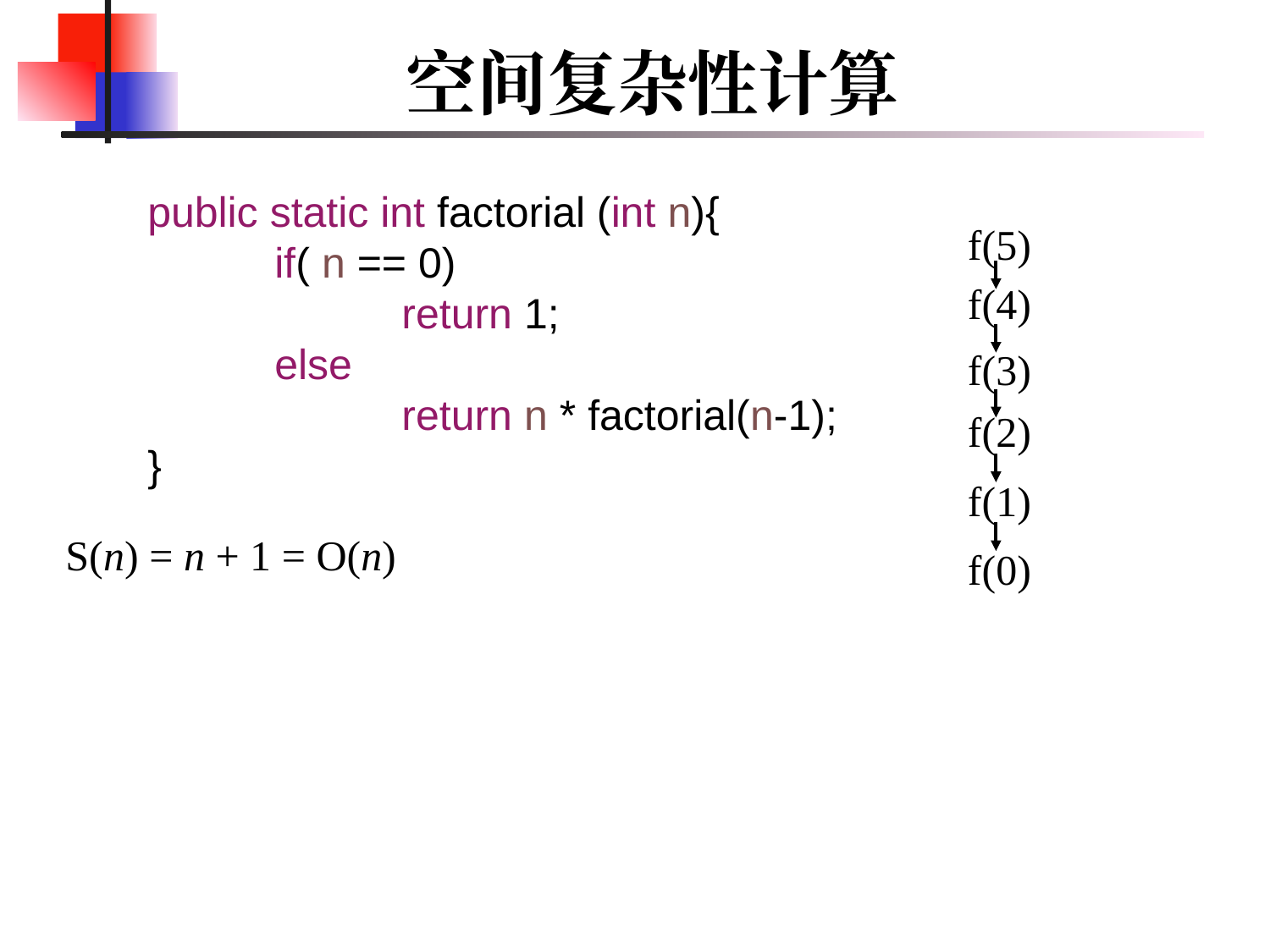

# 空间复杂性计算
	public static int factorial (int n){
		if( n == 0)
			return 1;
		else
			return n * factorial(n-1);
	}
f(5)

f(4)

f(3)

f(2)

f(1)

S(n) = n + 1 = O(n)
f(0)